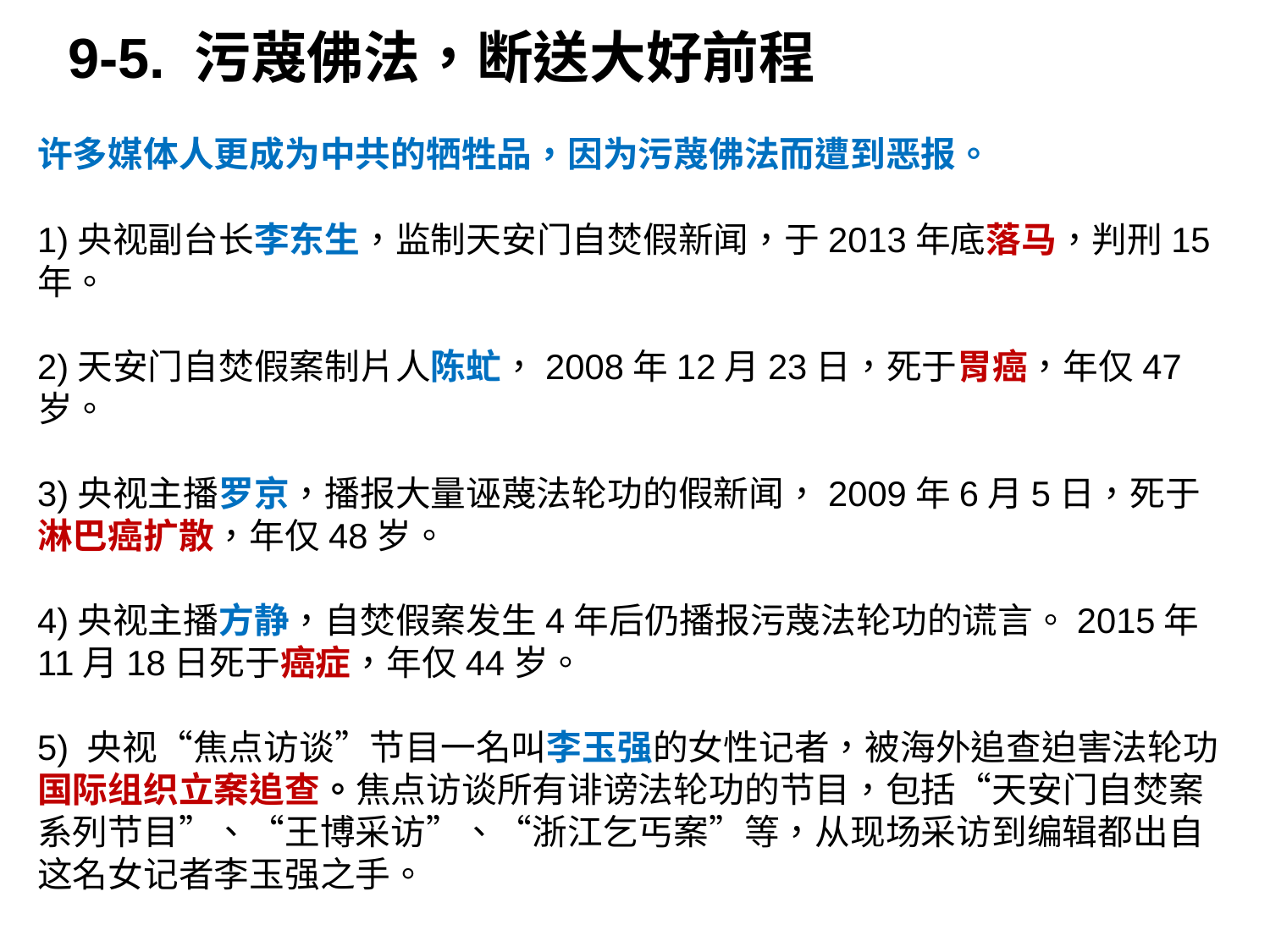

9-5. 污蔑佛法，断送大好前程
许多媒体人更成为中共的牺牲品，因为污蔑佛法而遭到恶报。

1)央视副台长李东生，监制天安门自焚假新闻，于2013年底落马，判刑15年。

2)天安门自焚假案制片人陈虻，2008年12月23日，死于胃癌，年仅47岁。

3)央视主播罗京，播报大量诬蔑法轮功的假新闻，2009年6月5日，死于淋巴癌扩散，年仅48岁。

4)央视主播方静，自焚假案发生4年后仍播报污蔑法轮功的谎言。2015年11月18日死于癌症，年仅44岁。

5) 央视“焦点访谈”节目一名叫李玉强的女性记者，被海外追查迫害法轮功国际组织立案追查。焦点访谈所有诽谤法轮功的节目，包括“天安门自焚案系列节目”、“王博采访”、“浙江乞丐案”等，从现场采访到编辑都出自这名女记者李玉强之手。